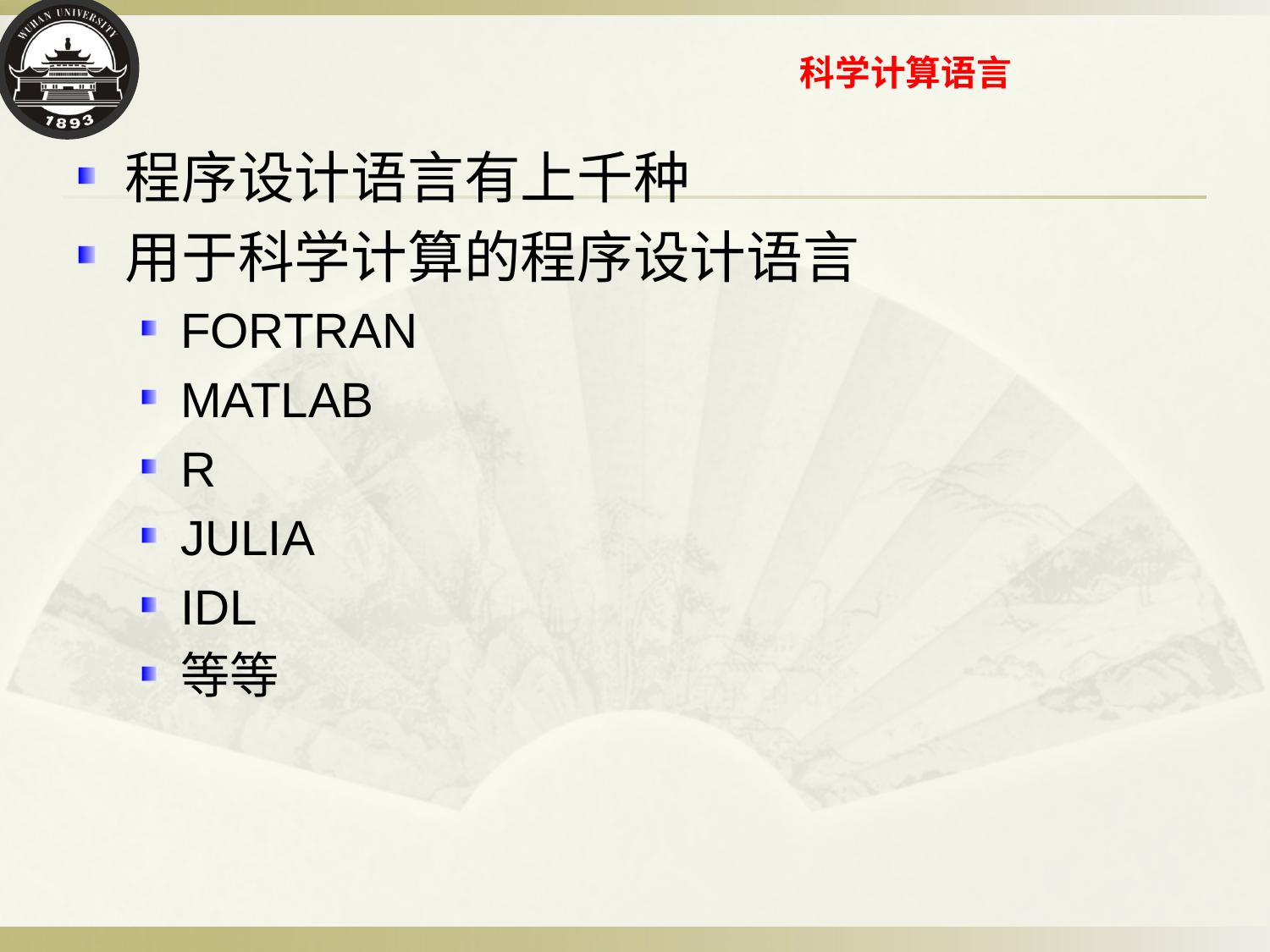

# 科学计算语言
程序设计语言有上千种
用于科学计算的程序设计语言
FORTRAN
MATLAB
R
JULIA
IDL
等等